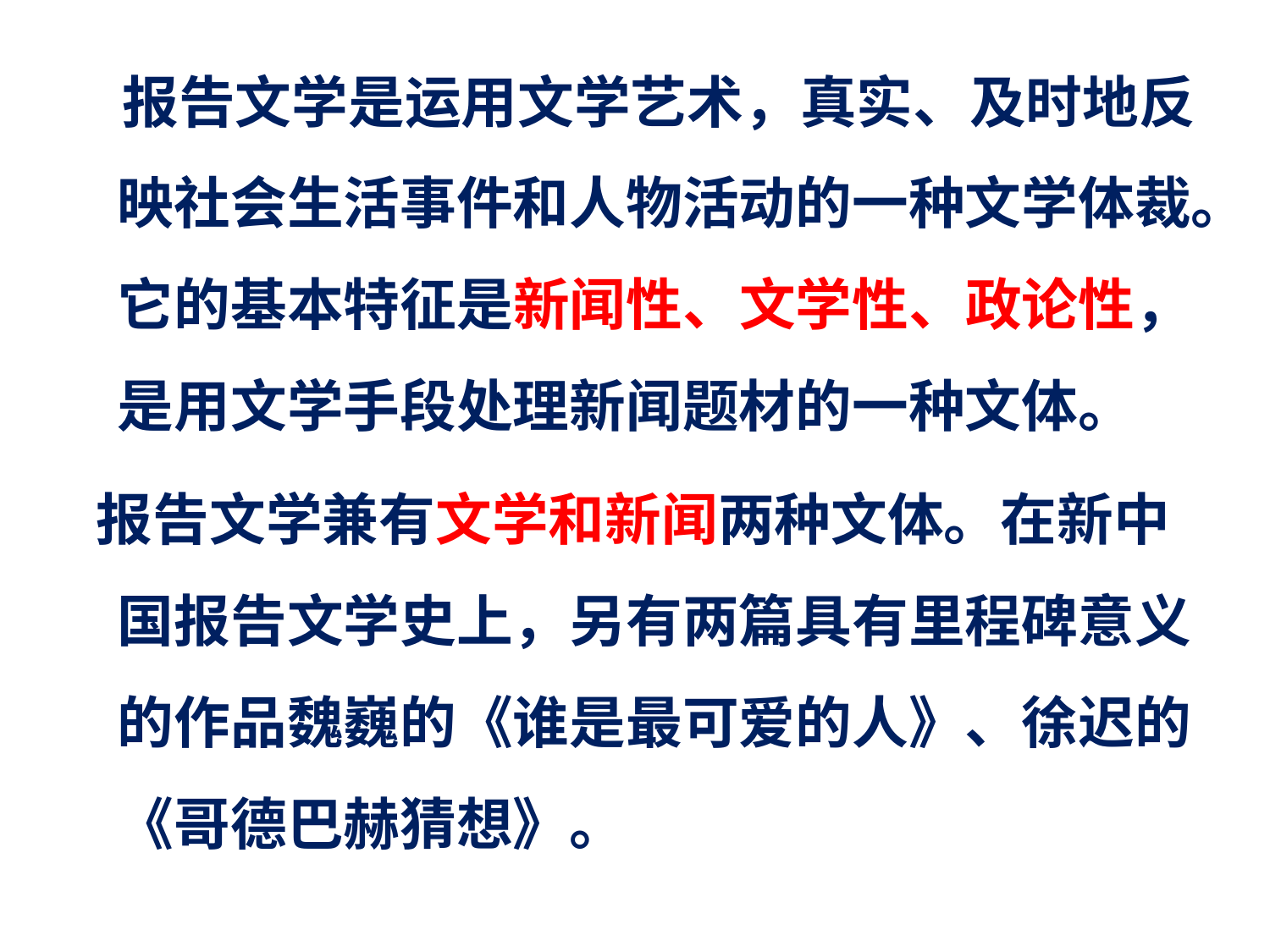

报告文学是运用文学艺术，真实、及时地反映社会生活事件和人物活动的一种文学体裁。它的基本特征是新闻性、文学性、政论性，是用文学手段处理新闻题材的一种文体。
 报告文学兼有文学和新闻两种文体。在新中国报告文学史上，另有两篇具有里程碑意义的作品魏巍的《谁是最可爱的人》、徐迟的《哥德巴赫猜想》。